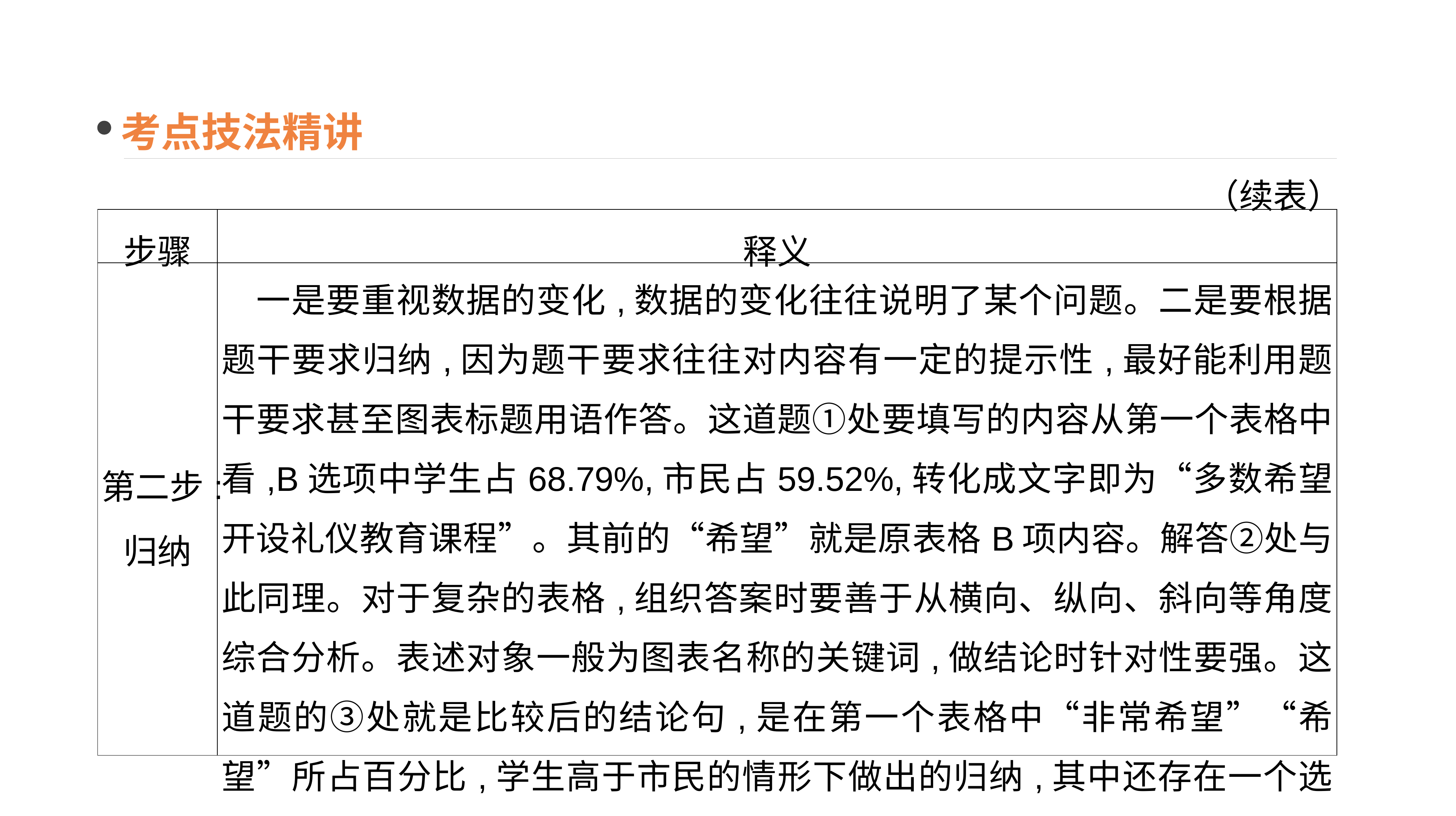

考点技法精讲

（续表）
| 步骤 | 释义 |
| --- | --- |
| 第二步: 归纳 | 一是要重视数据的变化,数据的变化往往说明了某个问题。二是要根据题干要求归纳,因为题干要求往往对内容有一定的提示性,最好能利用题干要求甚至图表标题用语作答。这道题①处要填写的内容从第一个表格中看,B选项中学生占68.79%,市民占59.52%,转化成文字即为“多数希望开设礼仪教育课程”。其前的“希望”就是原表格B项内容。解答②处与此同理。对于复杂的表格,组织答案时要善于从横向、纵向、斜向等角度综合分析。表述对象一般为图表名称的关键词,做结论时针对性要强。这道题的③处就是比较后的结论句,是在第一个表格中“非常希望”“希望”所占百分比,学生高于市民的情形下做出的归纳,其中还存在一个选词准确性的问题,如③处可选用“更加”“强烈”等词 |